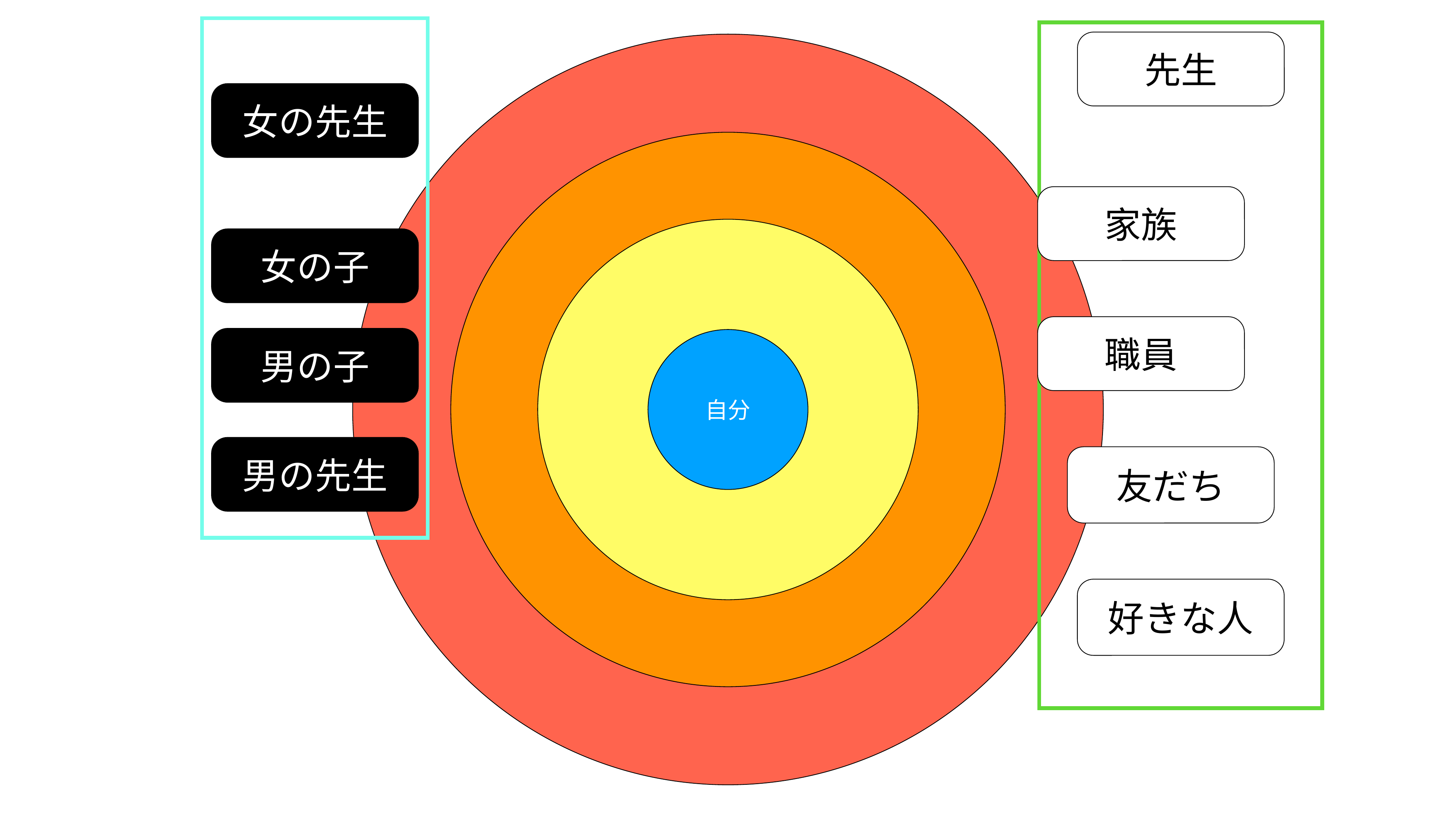

先生

女の先生

家族

女の子
職員
男の子
自分
男の先生
友だち
好きな人